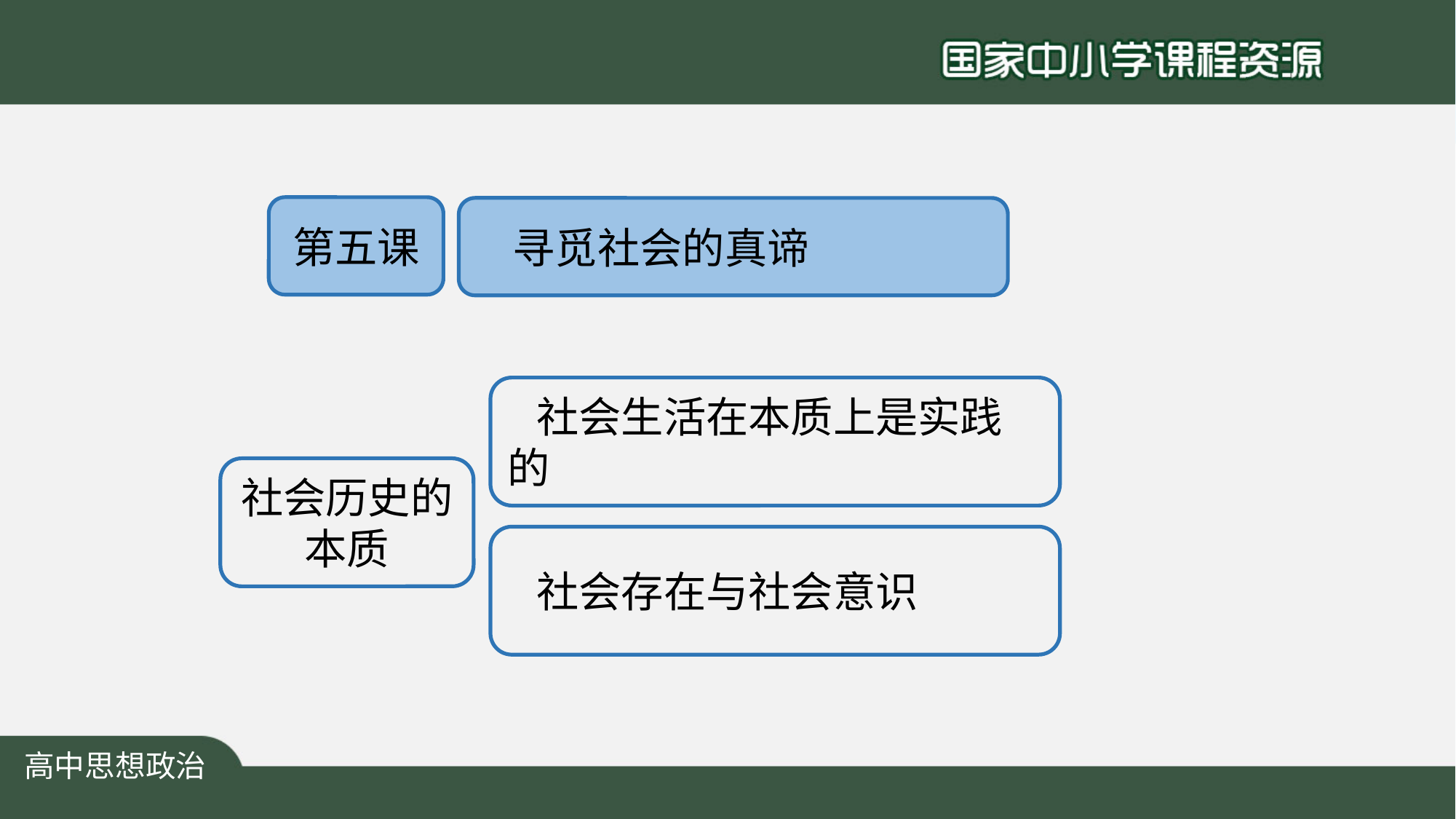

第五课
   寻觅社会的真谛
  社会生活在本质上是实践的
社会历史的本质
  社会存在与社会意识